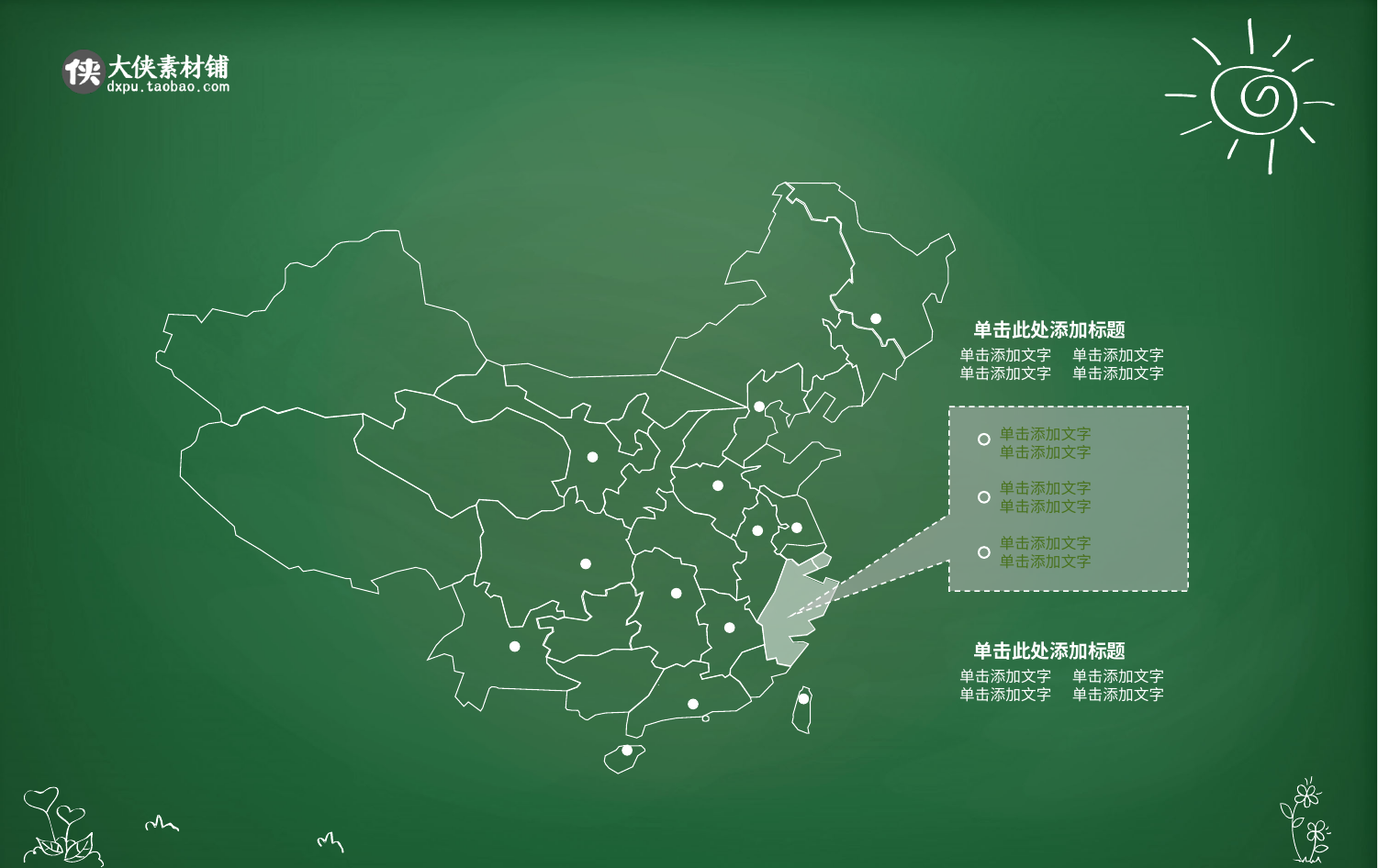

单击此处添加标题
单击添加文字      单击添加文字
单击添加文字      单击添加文字

单击添加文字
单击添加文字

单击添加文字
单击添加文字

单击添加文字
单击添加文字

单击此处添加标题
单击添加文字      单击添加文字
单击添加文字      单击添加文字